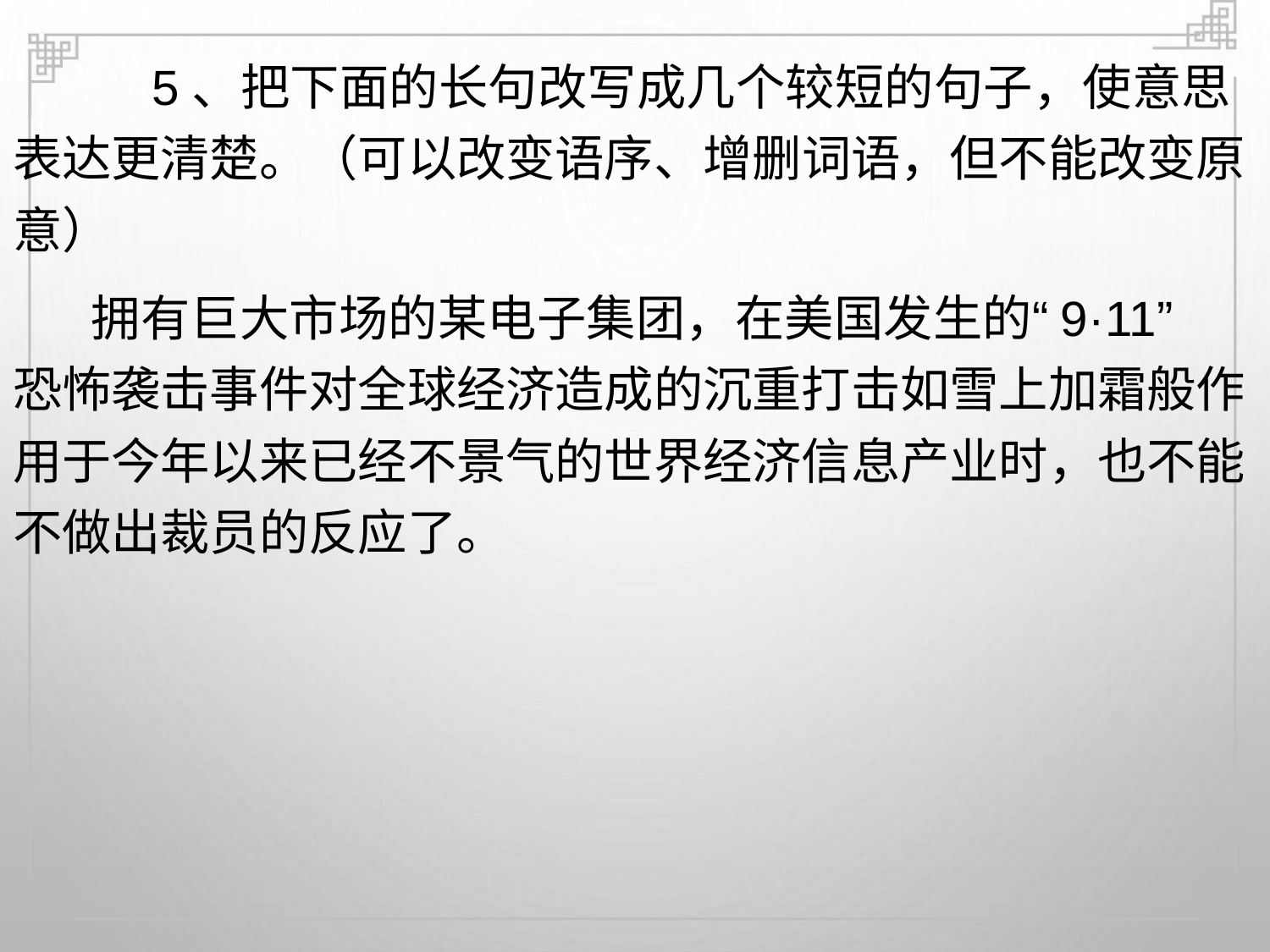

5、把下面的长句改写成几个较短的句子，使意思
表达更清楚。（可以改变语序、增删词语，但不能改变原
意）
拥有巨大市场的某电子集团，在美国发生的“9·11”
恐怖袭击事件对全球经济造成的沉重打击如雪上加霜般作
用于今年以来已经不景气的世界经济信息产业时，也不能
不做出裁员的反应了。